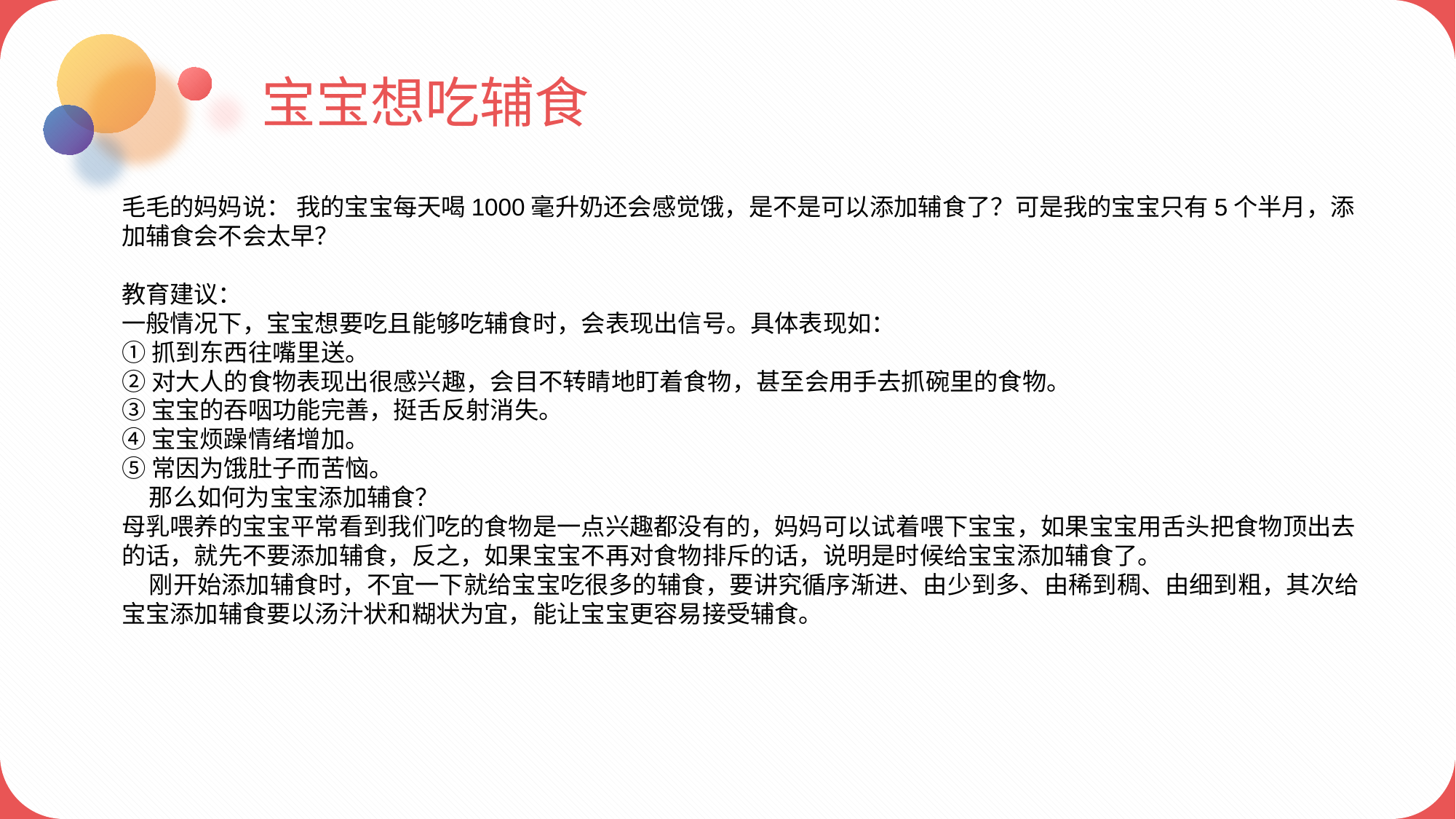

宝宝想吃辅食
毛毛的妈妈说： 我的宝宝每天喝1000毫升奶还会感觉饿，是不是可以添加辅食了？可是我的宝宝只有5个半月，添加辅食会不会太早？

教育建议：
一般情况下，宝宝想要吃且能够吃辅食时，会表现出信号。具体表现如：
①抓到东西往嘴里送。
②对大人的食物表现出很感兴趣，会目不转睛地盯着食物，甚至会用手去抓碗里的食物。
③宝宝的吞咽功能完善，挺舌反射消失。
④宝宝烦躁情绪增加。
⑤常因为饿肚子而苦恼。
    那么如何为宝宝添加辅食？
母乳喂养的宝宝平常看到我们吃的食物是一点兴趣都没有的，妈妈可以试着喂下宝宝，如果宝宝用舌头把食物顶出去的话，就先不要添加辅食，反之，如果宝宝不再对食物排斥的话，说明是时候给宝宝添加辅食了。
    刚开始添加辅食时，不宜一下就给宝宝吃很多的辅食，要讲究循序渐进、由少到多、由稀到稠、由细到粗，其次给宝宝添加辅食要以汤汁状和糊状为宜，能让宝宝更容易接受辅食。